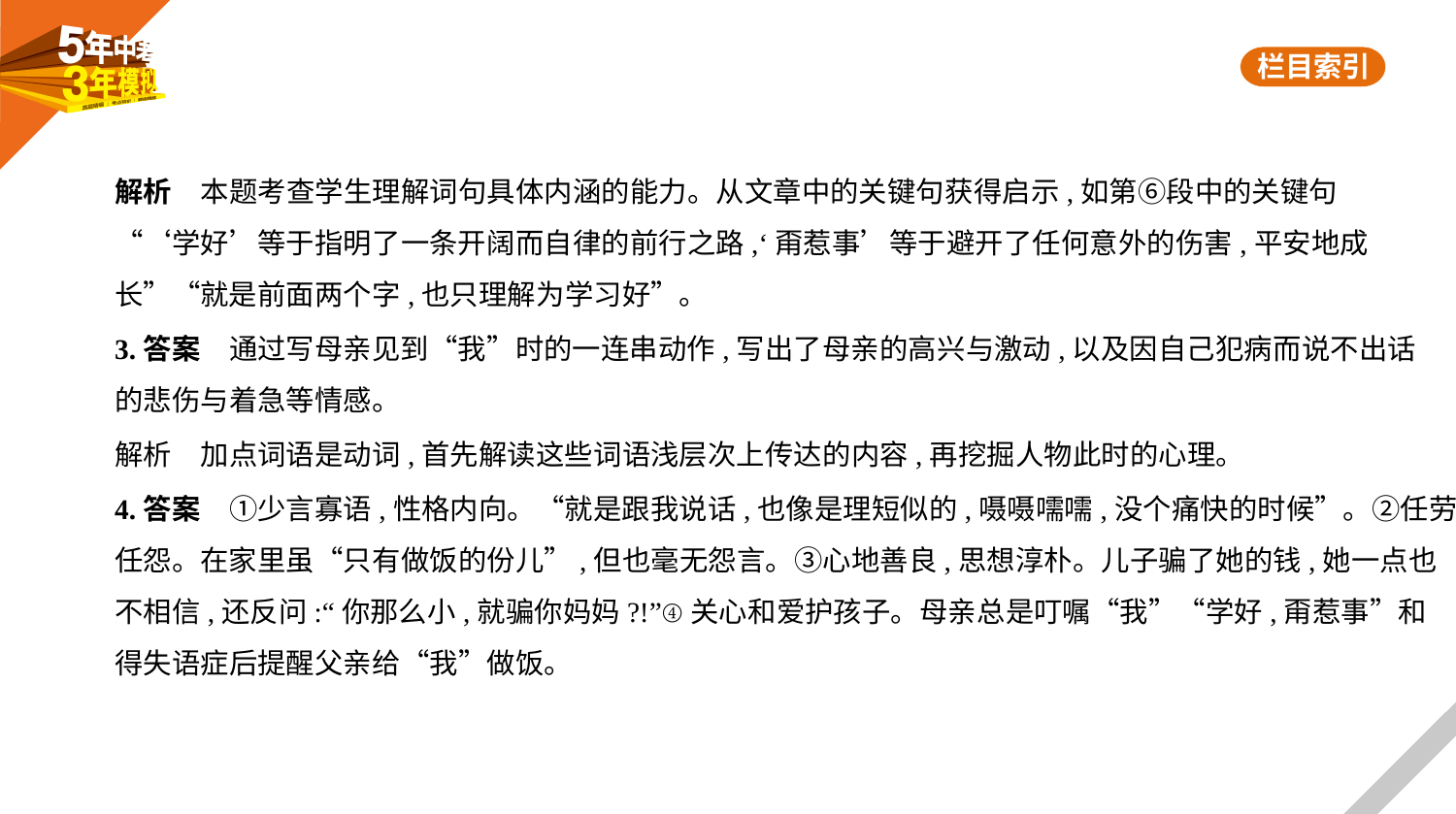

解析　本题考查学生理解词句具体内涵的能力。从文章中的关键句获得启示,如第⑥段中的关键句
“‘学好’等于指明了一条开阔而自律的前行之路,‘甭惹事’等于避开了任何意外的伤害,平安地成
长”“就是前面两个字,也只理解为学习好”。
3.答案　通过写母亲见到“我”时的一连串动作,写出了母亲的高兴与激动,以及因自己犯病而说不出话
的悲伤与着急等情感。
解析　加点词语是动词,首先解读这些词语浅层次上传达的内容,再挖掘人物此时的心理。
4.答案　①少言寡语,性格内向。“就是跟我说话,也像是理短似的,嗫嗫嚅嚅,没个痛快的时候”。②任劳
任怨。在家里虽“只有做饭的份儿”,但也毫无怨言。③心地善良,思想淳朴。儿子骗了她的钱,她一点也
不相信,还反问:“你那么小,就骗你妈妈?!”④关心和爱护孩子。母亲总是叮嘱“我”“学好,甭惹事”和
得失语症后提醒父亲给“我”做饭。